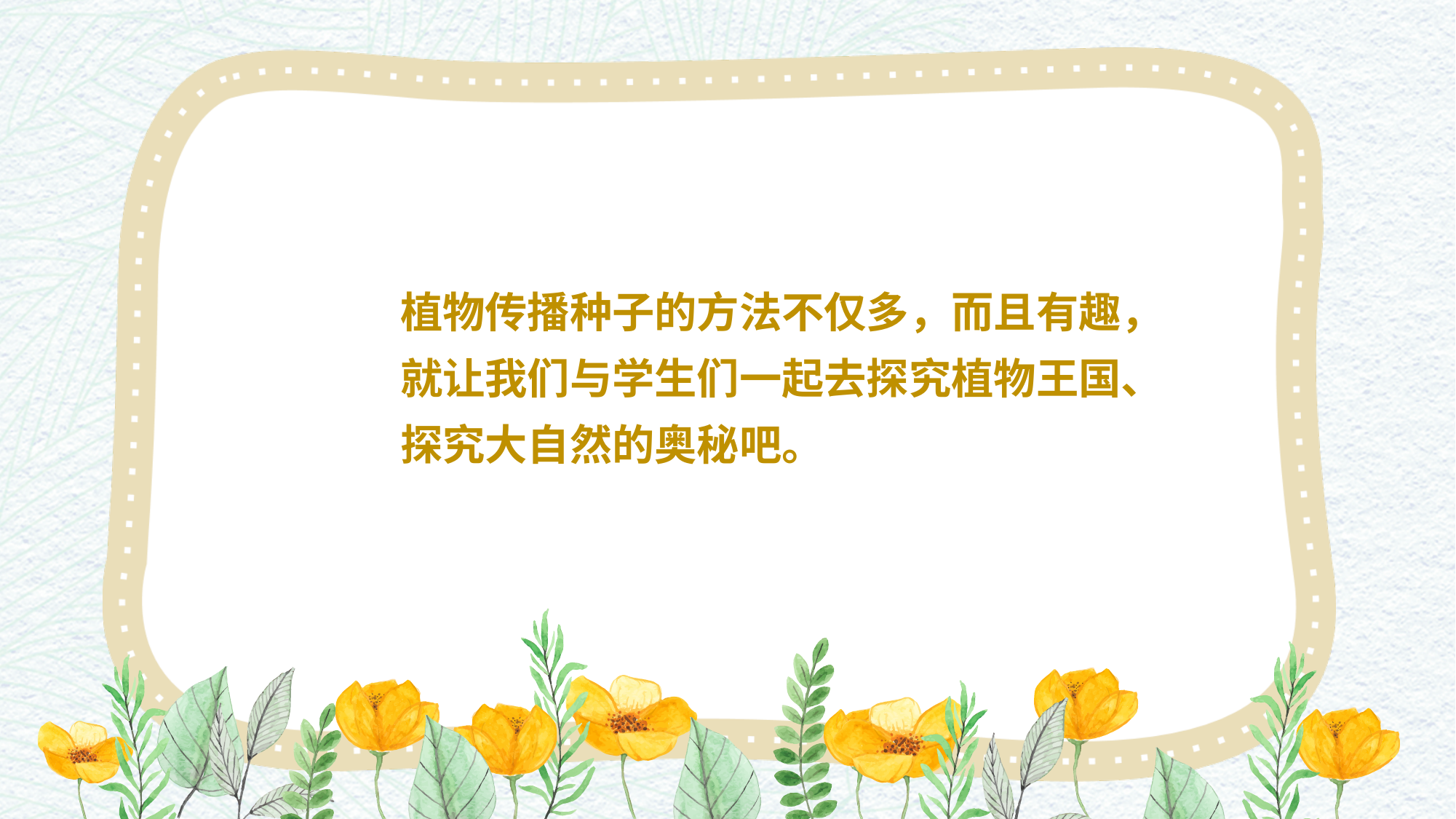

植物传播种子的方法不仅多，而且有趣，就让我们与学生们一起去探究植物王国、探究大自然的奥秘吧。